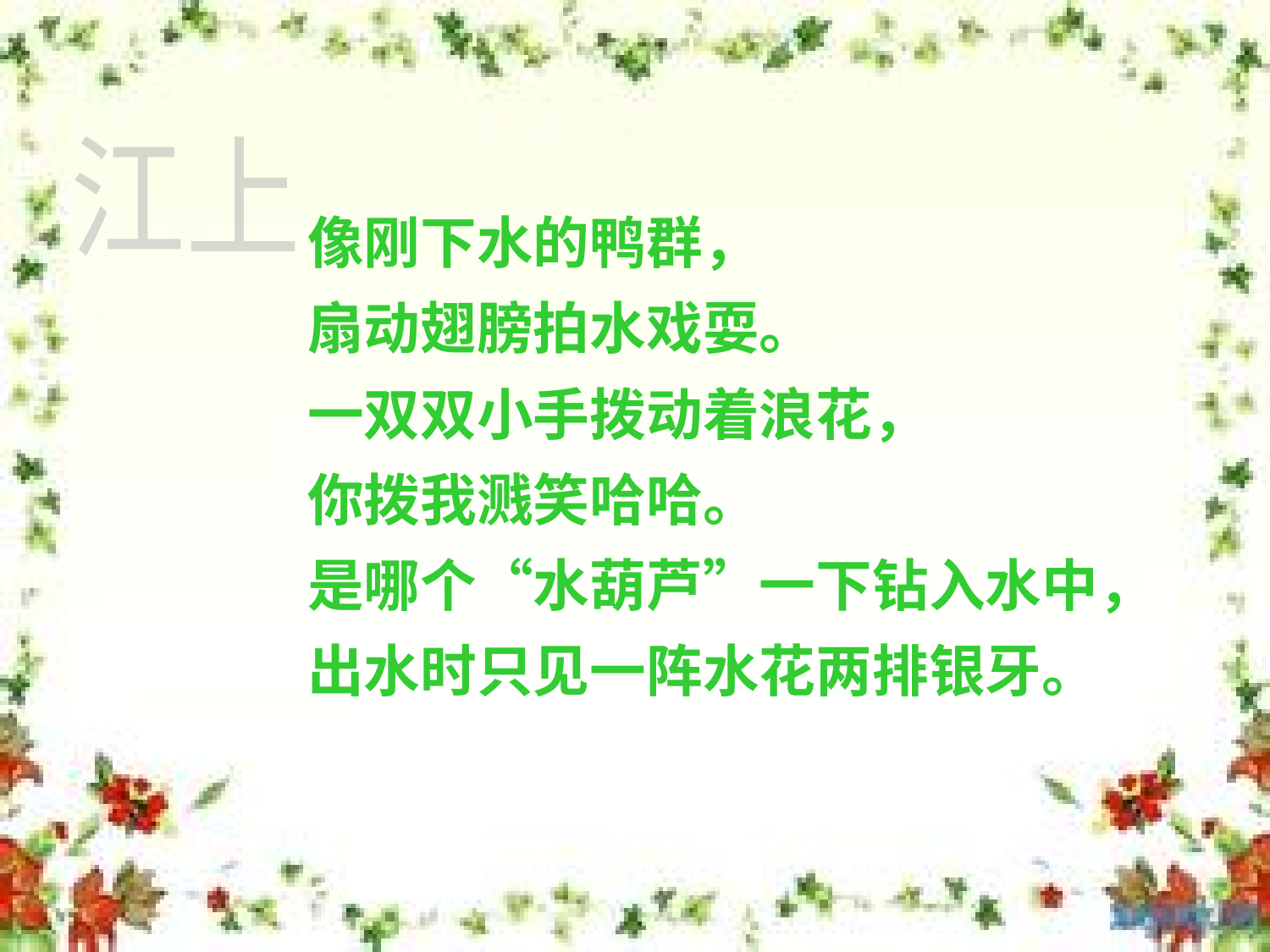

江上
像刚下水的鸭群，
扇动翅膀拍水戏耍。
一双双小手拨动着浪花，
你拨我溅笑哈哈。
是哪个“水葫芦”一下钻入水中，
出水时只见一阵水花两排银牙。